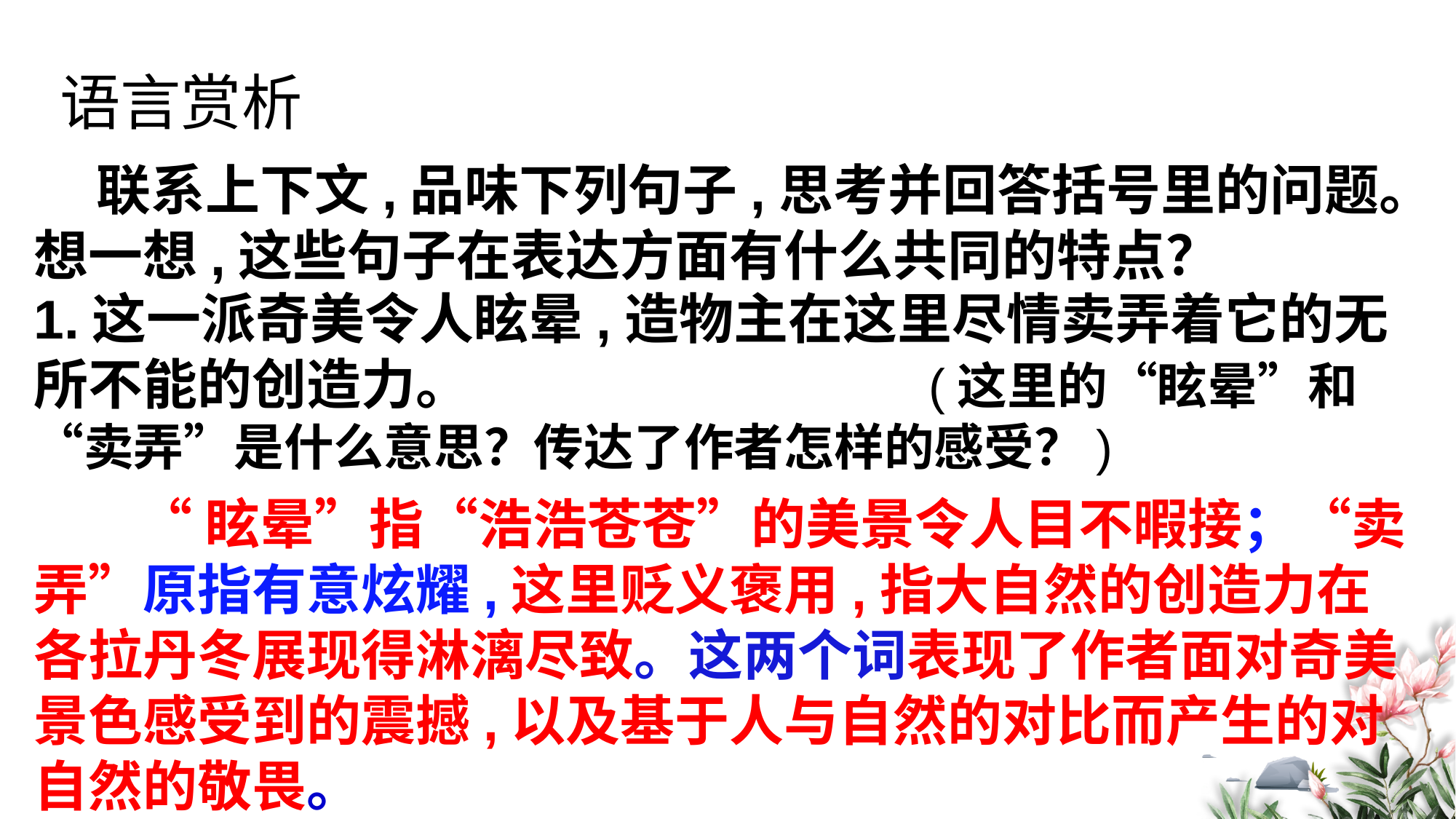

语言赏析
    联系上下文,品味下列句子,思考并回答括号里的问题。想一想,这些句子在表达方面有什么共同的特点？
1.这一派奇美令人眩晕,造物主在这里尽情卖弄着它的无所不能的创造力。                                    (这里的“眩晕”和“卖弄”是什么意思？传达了作者怎样的感受？)
    “眩晕”指“浩浩苍苍”的美景令人目不暇接；“卖弄”原指有意炫耀,这里贬义褒用,指大自然的创造力在各拉丹冬展现得淋漓尽致。这两个词表现了作者面对奇美景色感受到的震撼,以及基于人与自然的对比而产生的对自然的敬畏。